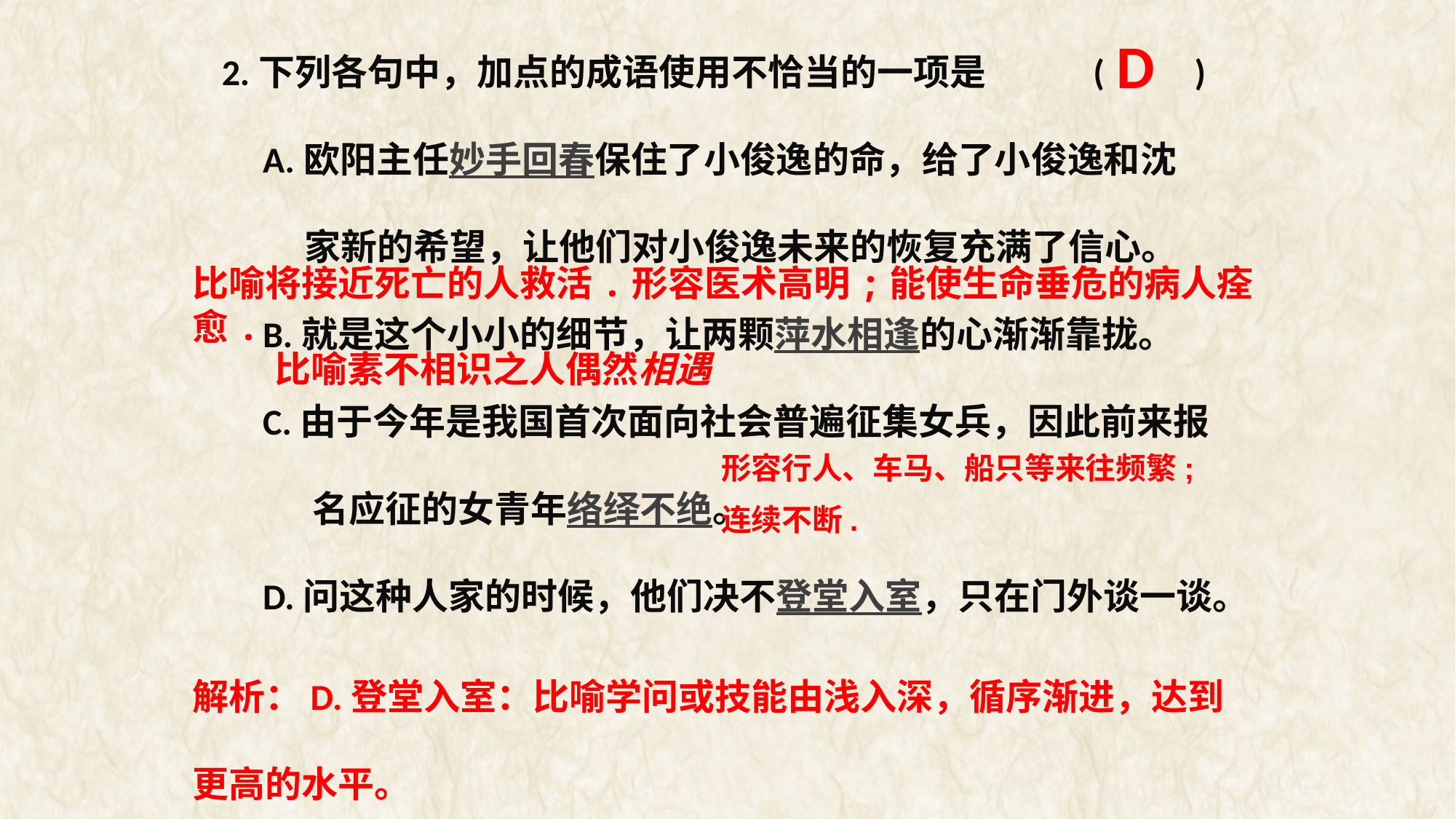

2.下列各句中，加点的成语使用不恰当的一项是            (　　)
     A.欧阳主任妙手回春保住了小俊逸的命，给了小俊逸和沈
         家新的希望，让他们对小俊逸未来的恢复充满了信心。
     B.就是这个小小的细节，让两颗萍水相逢的心渐渐靠拢。
     C.由于今年是我国首次面向社会普遍征集女兵，因此前来报
          名应征的女青年络绎不绝。
     D.问这种人家的时候，他们决不登堂入室，只在门外谈一谈。
D
比喻将接近死亡的人救活.形容医术高明;能使生命垂危的病人痊愈.
比喻素不相识之人偶然相遇
.    .   .   .

形容行人、车马、船只等来往频繁;
连续不断.
解析：D.登堂入室：比喻学问或技能由浅入深，循序渐进，达到更高的水平。